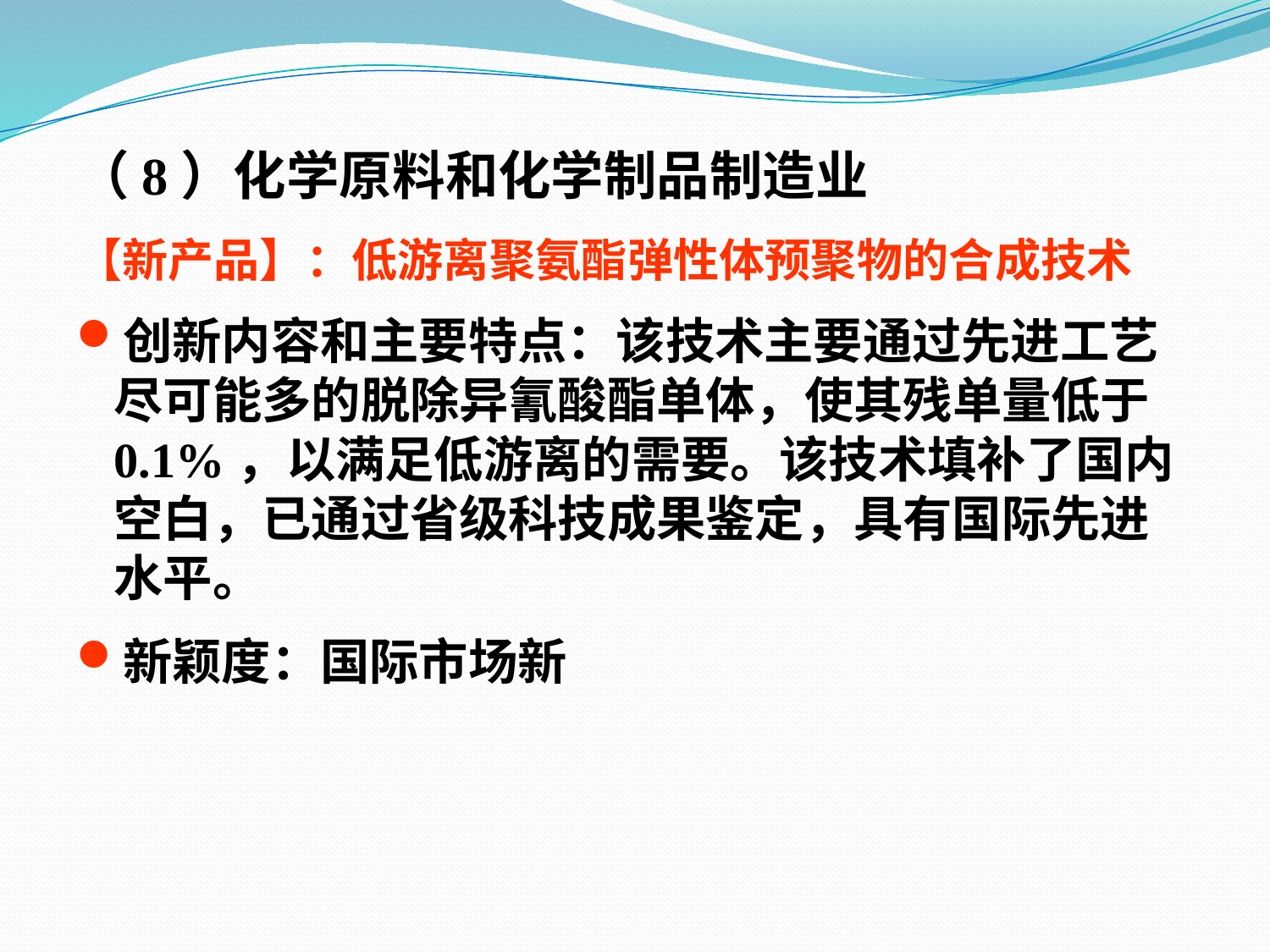

（8）化学原料和化学制品制造业
【新产品】：低游离聚氨酯弹性体预聚物的合成技术
创新内容和主要特点：该技术主要通过先进工艺尽可能多的脱除异氰酸酯单体，使其残单量低于0.1%，以满足低游离的需要。该技术填补了国内空白，已通过省级科技成果鉴定，具有国际先进水平。
新颖度：国际市场新